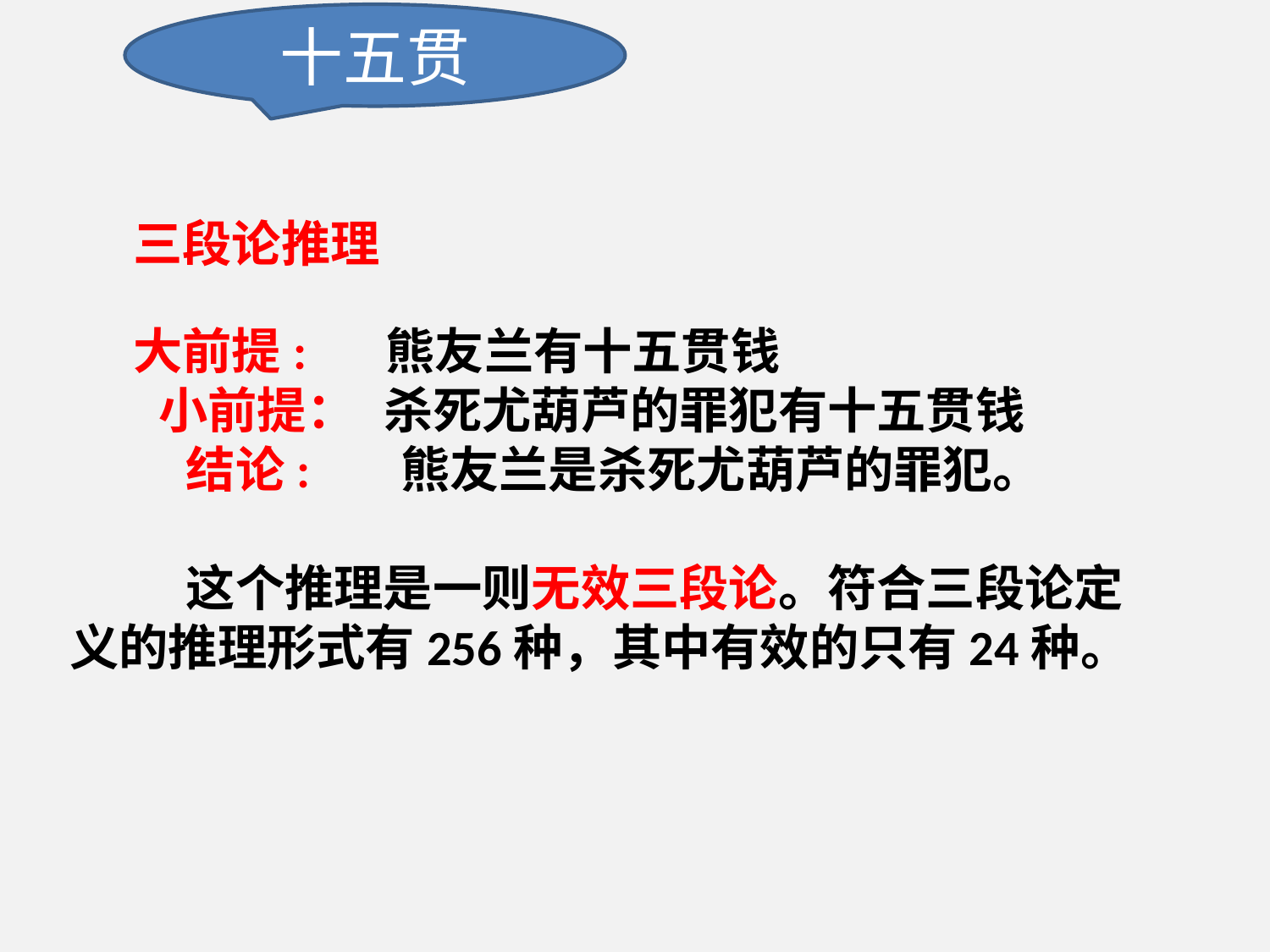

十五贯
三段论推理

大前提:      熊友兰有十五贯钱
 小前提：  杀死尤葫芦的罪犯有十五贯钱
   结论:       熊友兰是杀死尤葫芦的罪犯。

   这个推理是一则无效三段论。符合三段论定义的推理形式有256种，其中有效的只有24种。